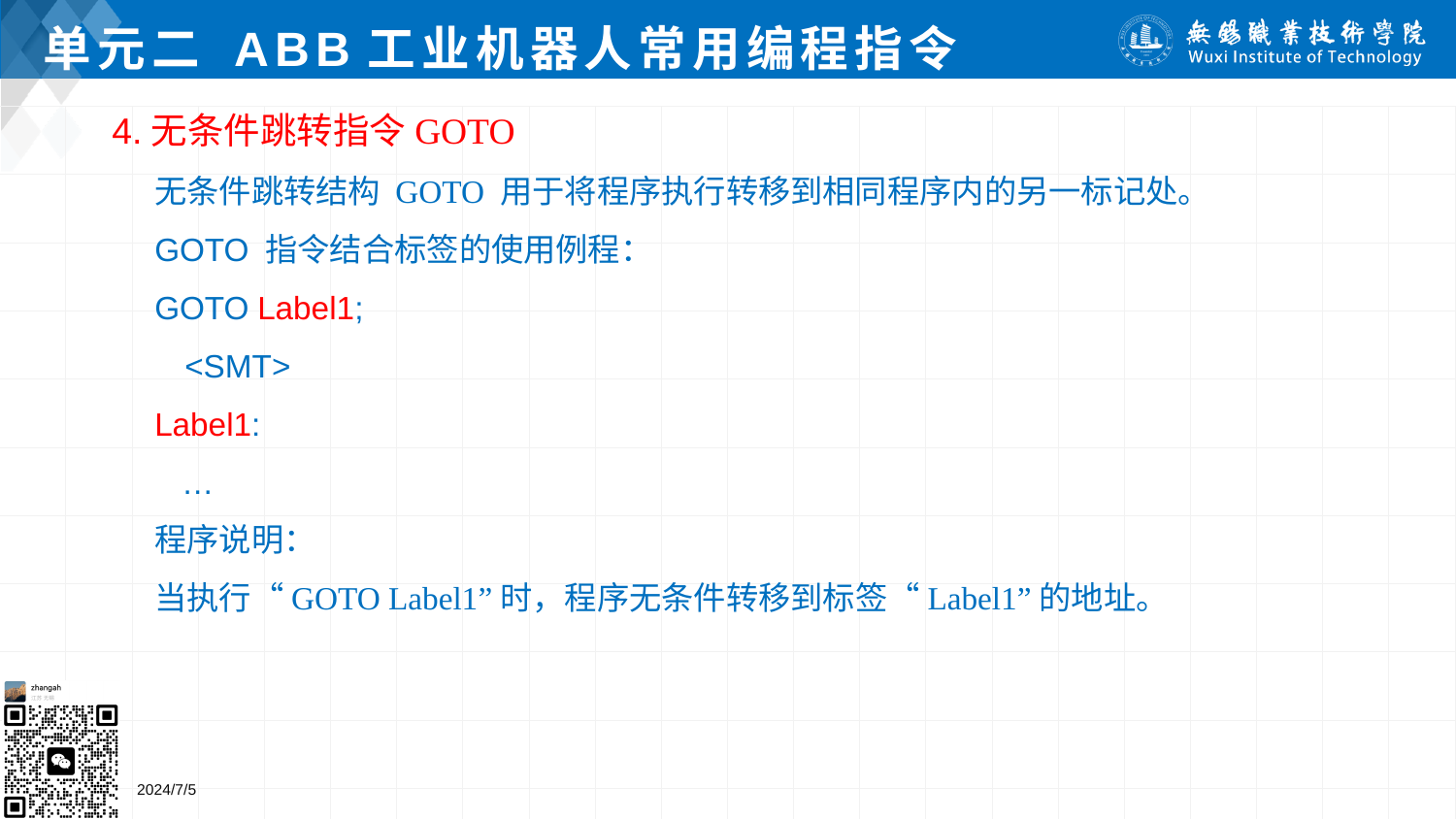

# 单元二 ABB工业机器人常用编程指令
4.无条件跳转指令GOTO
无条件跳转结构 GOTO 用于将程序执行转移到相同程序内的另一标记处。
GOTO 指令结合标签的使用例程：
GOTO Label1;
 <SMT>
Label1:
   …
程序说明：
当执行“GOTO Label1”时，程序无条件转移到标签“Label1”的地址。
2024/7/5